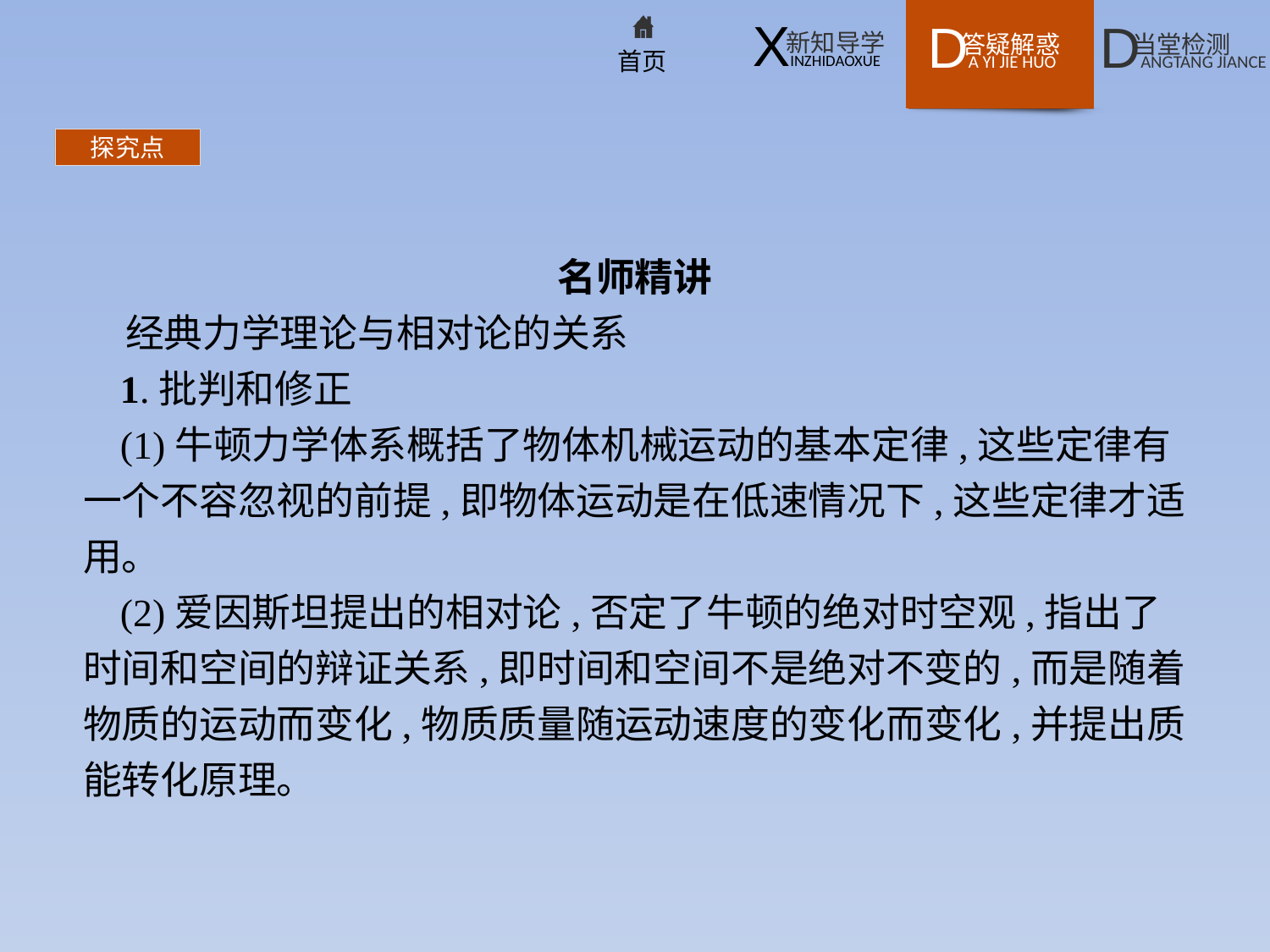

探究点
名师精讲
经典力学理论与相对论的关系
1.批判和修正
(1)牛顿力学体系概括了物体机械运动的基本定律,这些定律有一个不容忽视的前提,即物体运动是在低速情况下,这些定律才适用。
(2)爱因斯坦提出的相对论,否定了牛顿的绝对时空观,指出了时间和空间的辩证关系,即时间和空间不是绝对不变的,而是随着物质的运动而变化,物质质量随运动速度的变化而变化,并提出质能转化原理。